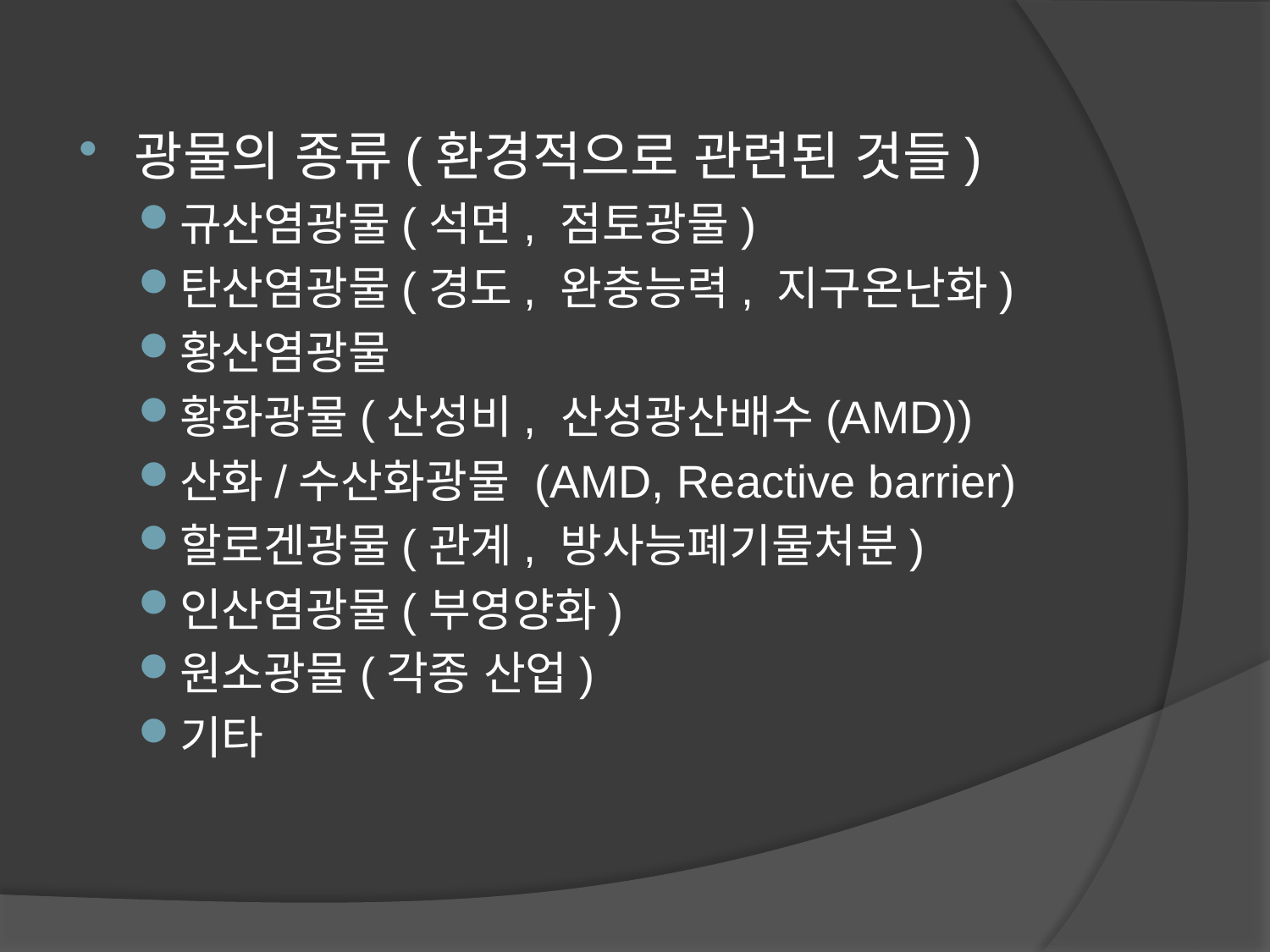

광물의 종류(환경적으로 관련된 것들)
규산염광물(석면, 점토광물)
탄산염광물(경도, 완충능력, 지구온난화)
황산염광물
황화광물(산성비, 산성광산배수(AMD))
산화/수산화광물 (AMD, Reactive barrier)
할로겐광물(관계, 방사능폐기물처분)
인산염광물(부영양화)
원소광물(각종 산업)
기타